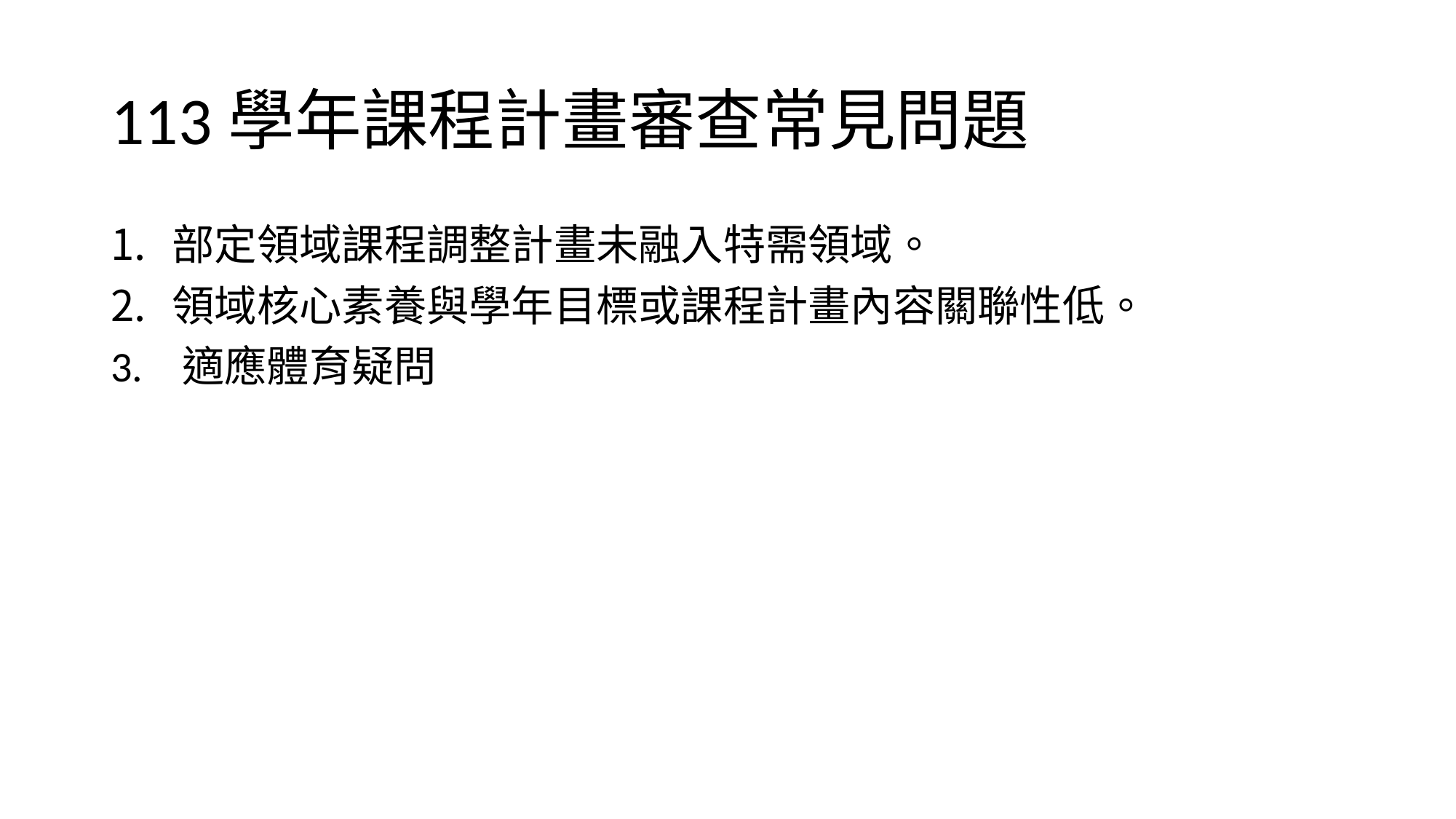

# 113學年課程計畫審查常見問題
部定領域課程調整計畫未融入特需領域。
領域核心素養與學年目標或課程計畫內容關聯性低。
3.   適應體育疑問